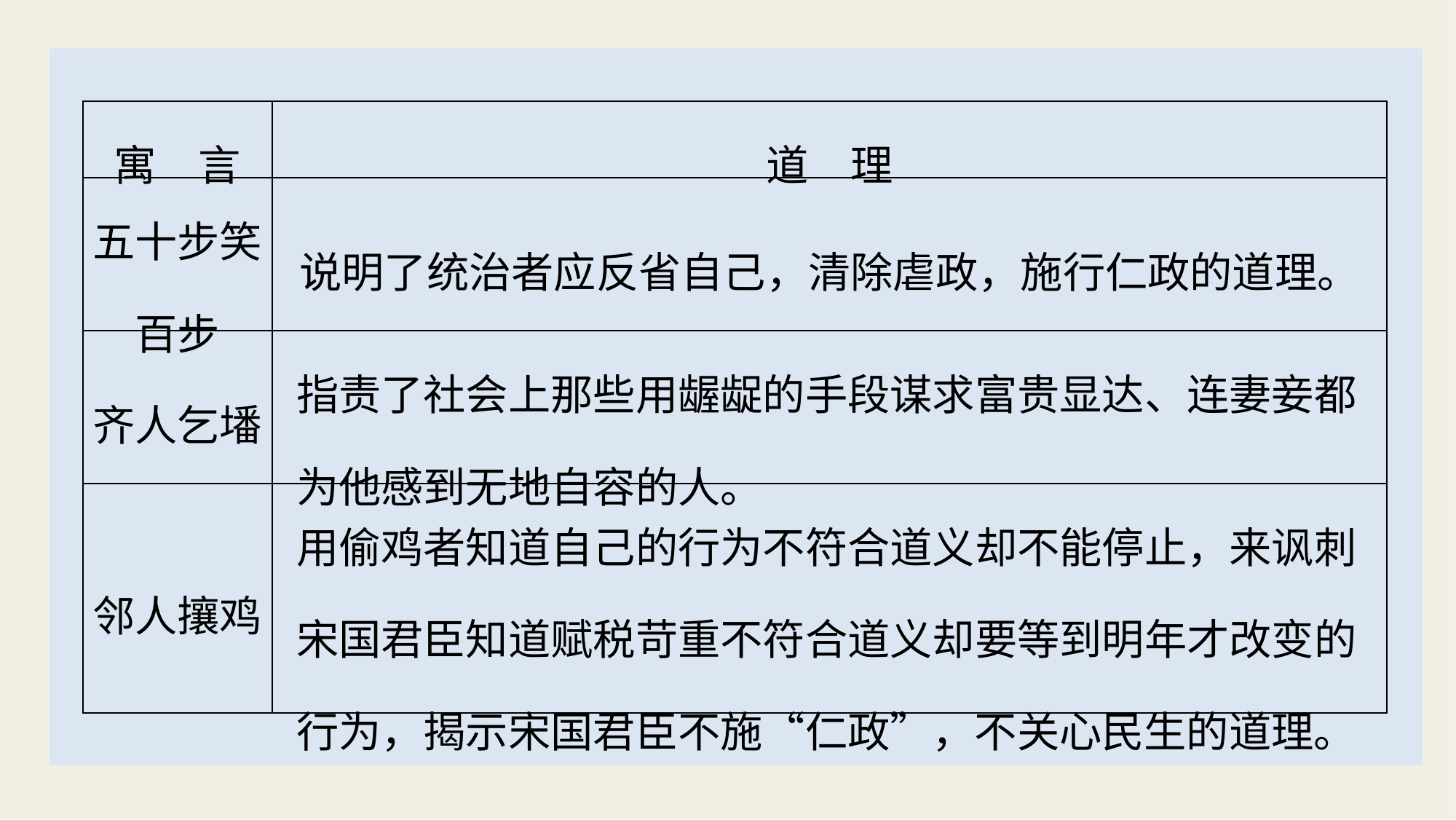

| 寓　言 | 道　理 |
| --- | --- |
| 五十步笑百步 | 说明了统治者应反省自己，清除虐政，施行仁政的道理。 |
| 齐人乞墦 | 指责了社会上那些用龌龊的手段谋求富贵显达、连妻妾都 为他感到无地自容的人。 |
| 邻人攘鸡 | 用偷鸡者知道自己的行为不符合道义却不能停止，来讽刺 宋国君臣知道赋税苛重不符合道义却要等到明年才改变的 行为，揭示宋国君臣不施“仁政”，不关心民生的道理。 |